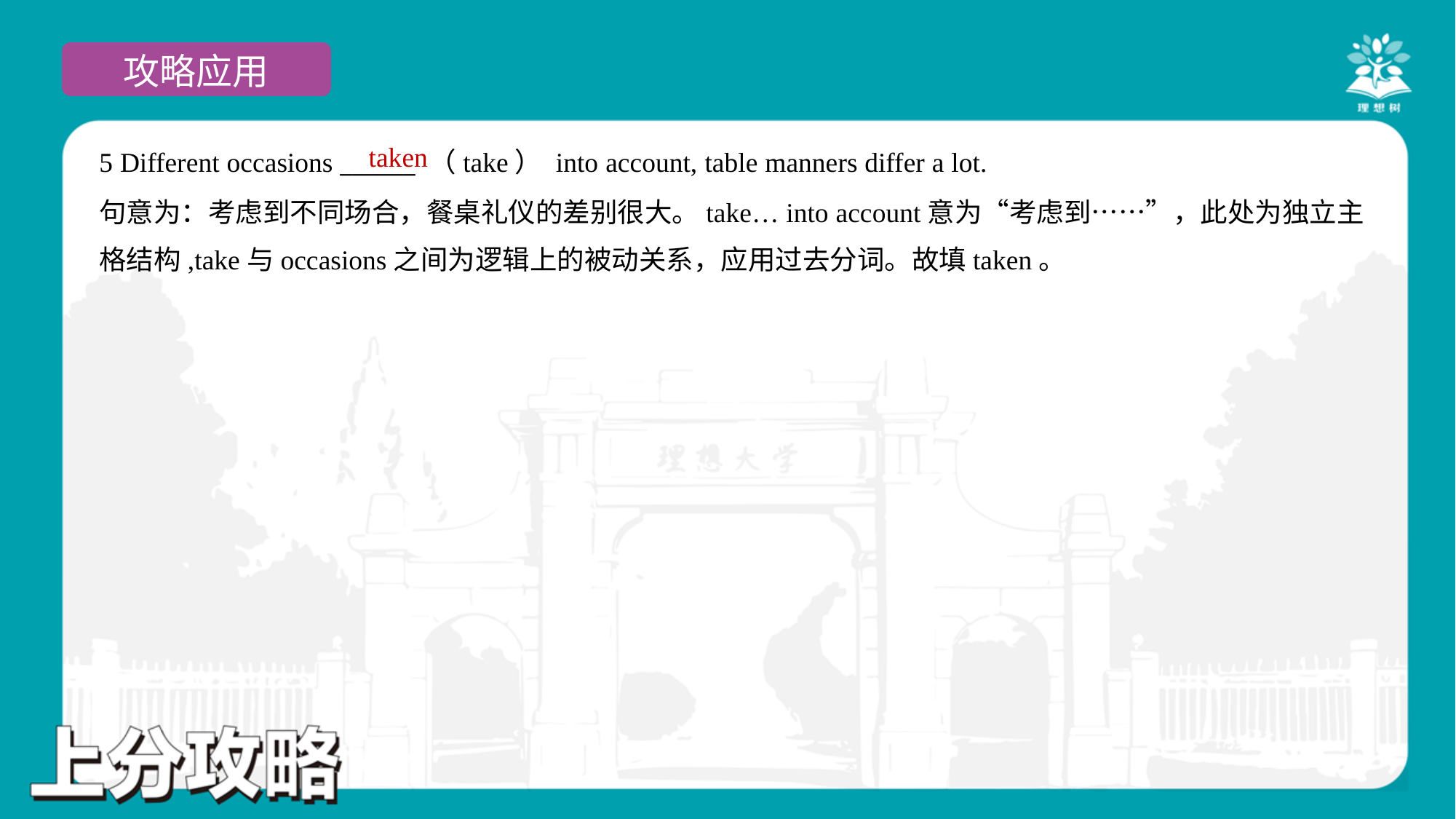

taken
5 Different occasions ______ （take） into account, table manners differ a lot.
句意为：考虑到不同场合，餐桌礼仪的差别很大。take… into account意为“考虑到……”，此处为独立主
格结构,take与occasions之间为逻辑上的被动关系，应用过去分词。故填taken。